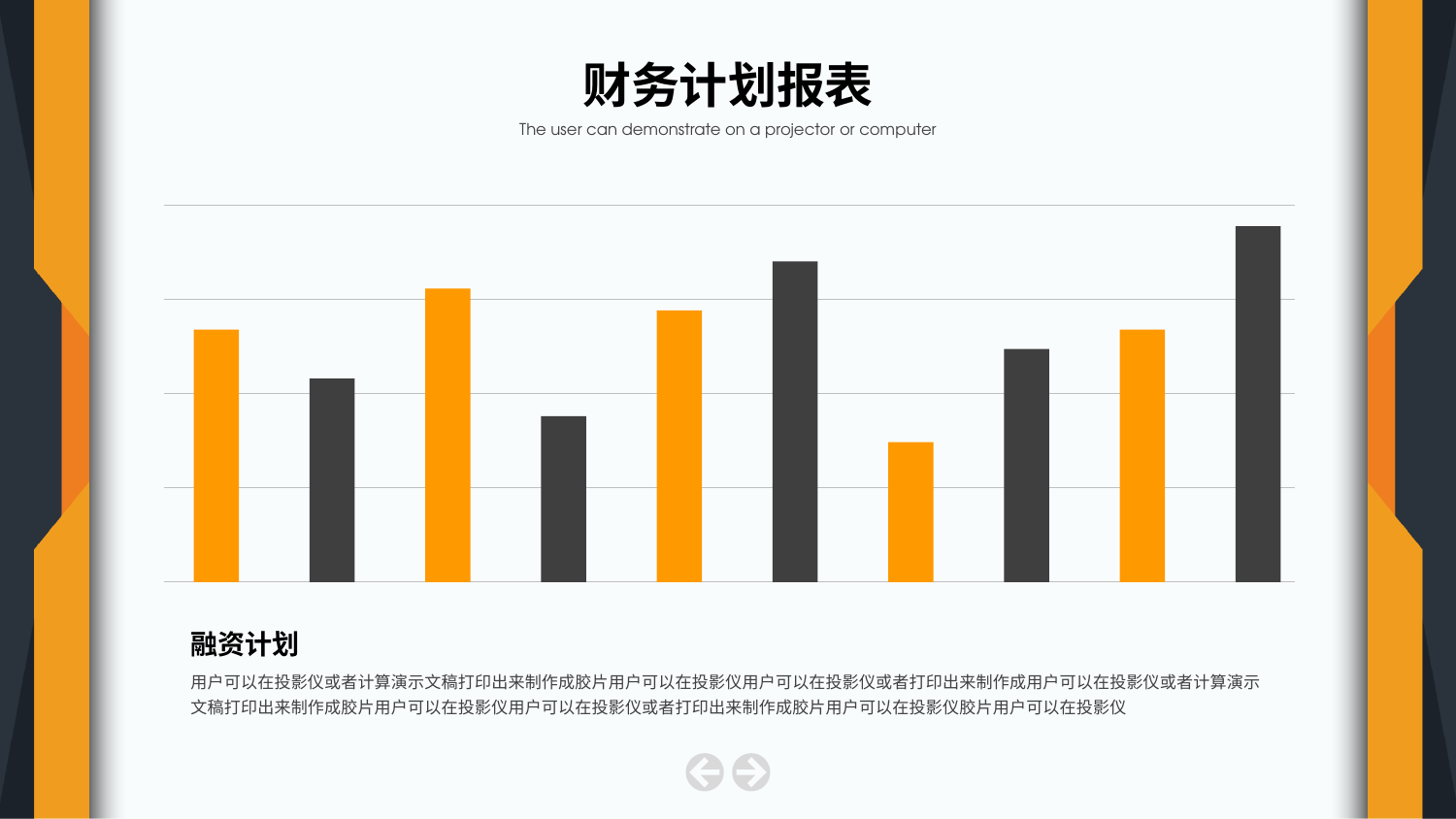

财务计划报表
The user can demonstrate on a projector or computer

融资计划
用户可以在投影仪或者计算演示文稿打印出来制作成胶片用户可以在投影仪用户可以在投影仪或者打印出来制作成用户可以在投影仪或者计算演示文稿打印出来制作成胶片用户可以在投影仪用户可以在投影仪或者打印出来制作成胶片用户可以在投影仪胶片用户可以在投影仪